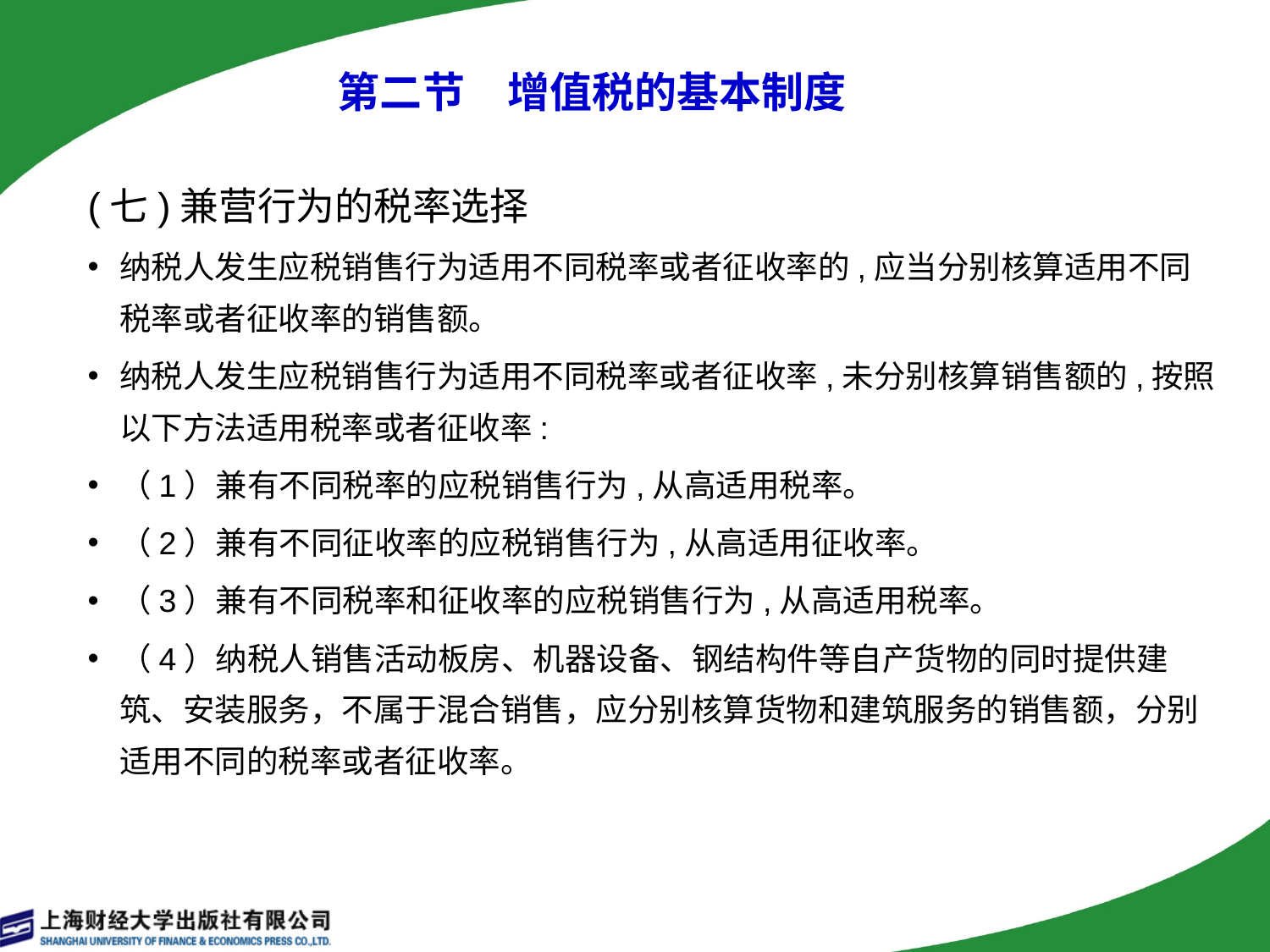

# 第二节　增值税的基本制度
(七)兼营行为的税率选择
纳税人发生应税销售行为适用不同税率或者征收率的,应当分别核算适用不同税率或者征收率的销售额。
纳税人发生应税销售行为适用不同税率或者征收率,未分别核算销售额的,按照以下方法适用税率或者征收率:
（1）兼有不同税率的应税销售行为,从高适用税率。
（2）兼有不同征收率的应税销售行为,从高适用征收率。
（3）兼有不同税率和征收率的应税销售行为,从高适用税率。
（4）纳税人销售活动板房、机器设备、钢结构件等自产货物的同时提供建筑、安装服务，不属于混合销售，应分别核算货物和建筑服务的销售额，分别适用不同的税率或者征收率。